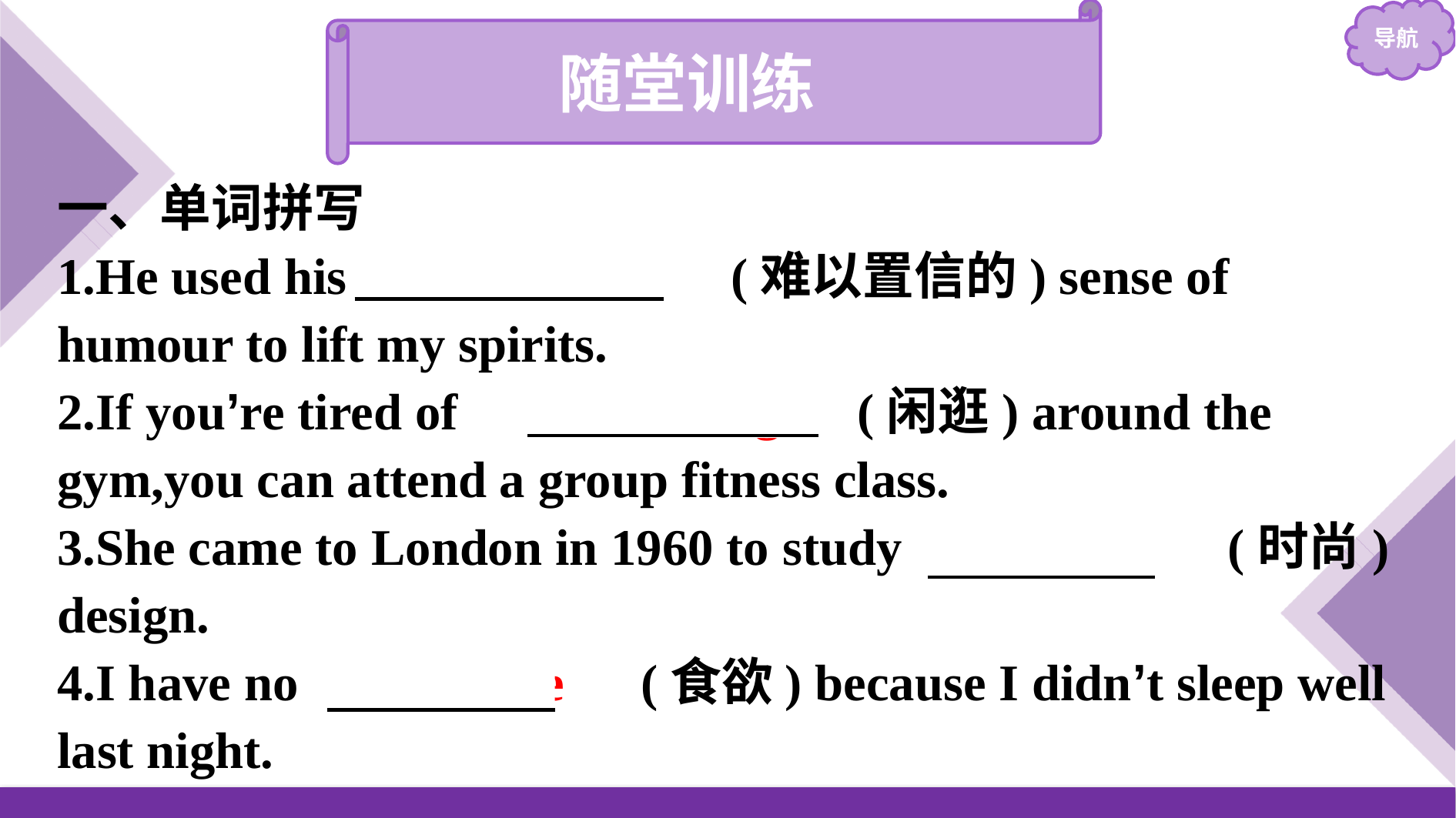

随堂训练
一、单词拼写
1.He used his 　incredible　(难以置信的) sense of humour to lift my spirits.
2.If you’re tired of 　wandering　(闲逛) around the gym,you can attend a group fitness class.
3.She came to London in 1960 to study 　fashion　(时尚) design.
4.I have no 　appetite　(食欲) because I didn’t sleep well last night.